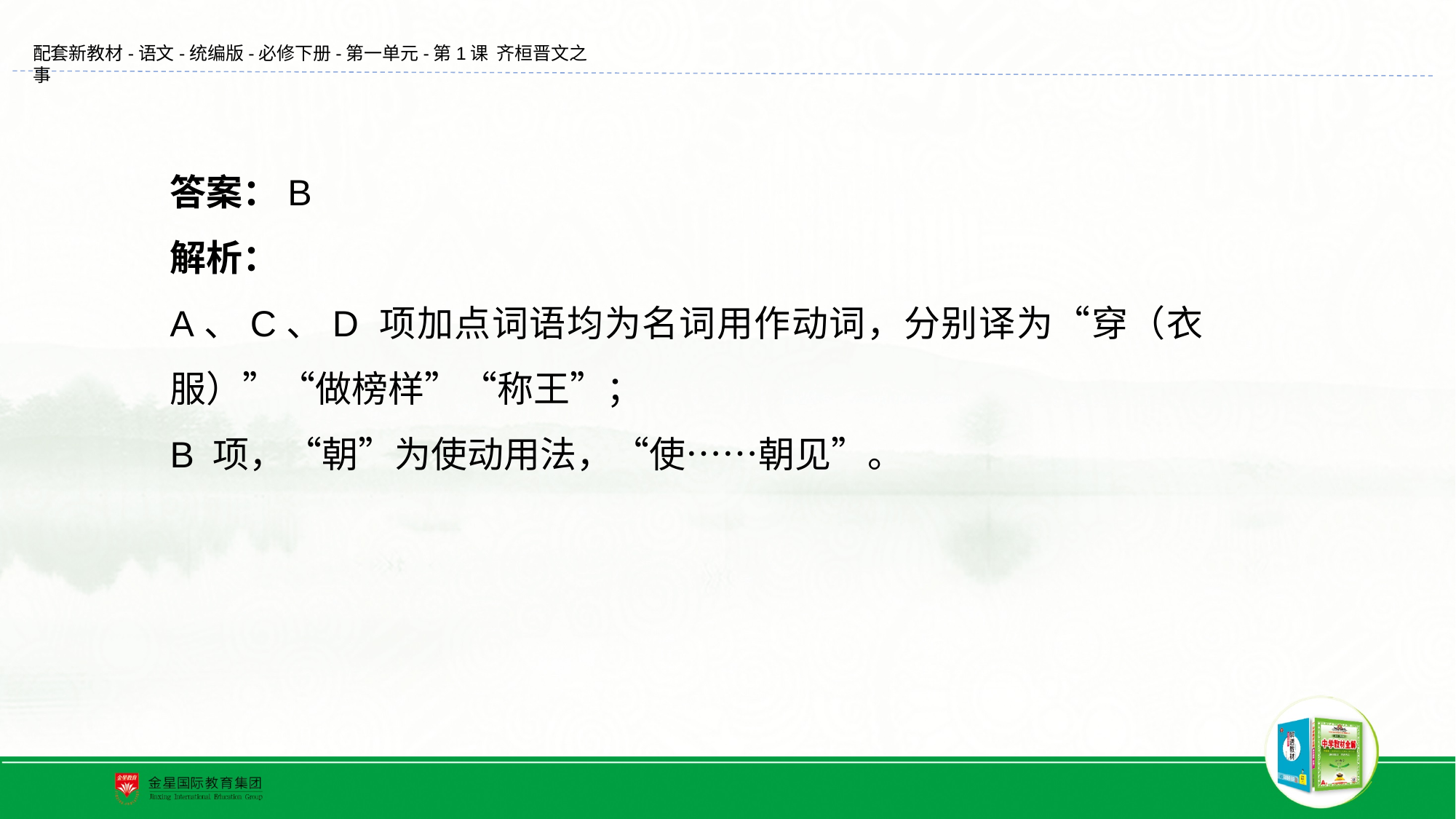

答案：B
解析：
A、C、D 项加点词语均为名词用作动词，分别译为“穿（衣服）”“做榜样”“称王”；
B 项，“朝”为使动用法，“使……朝见”。